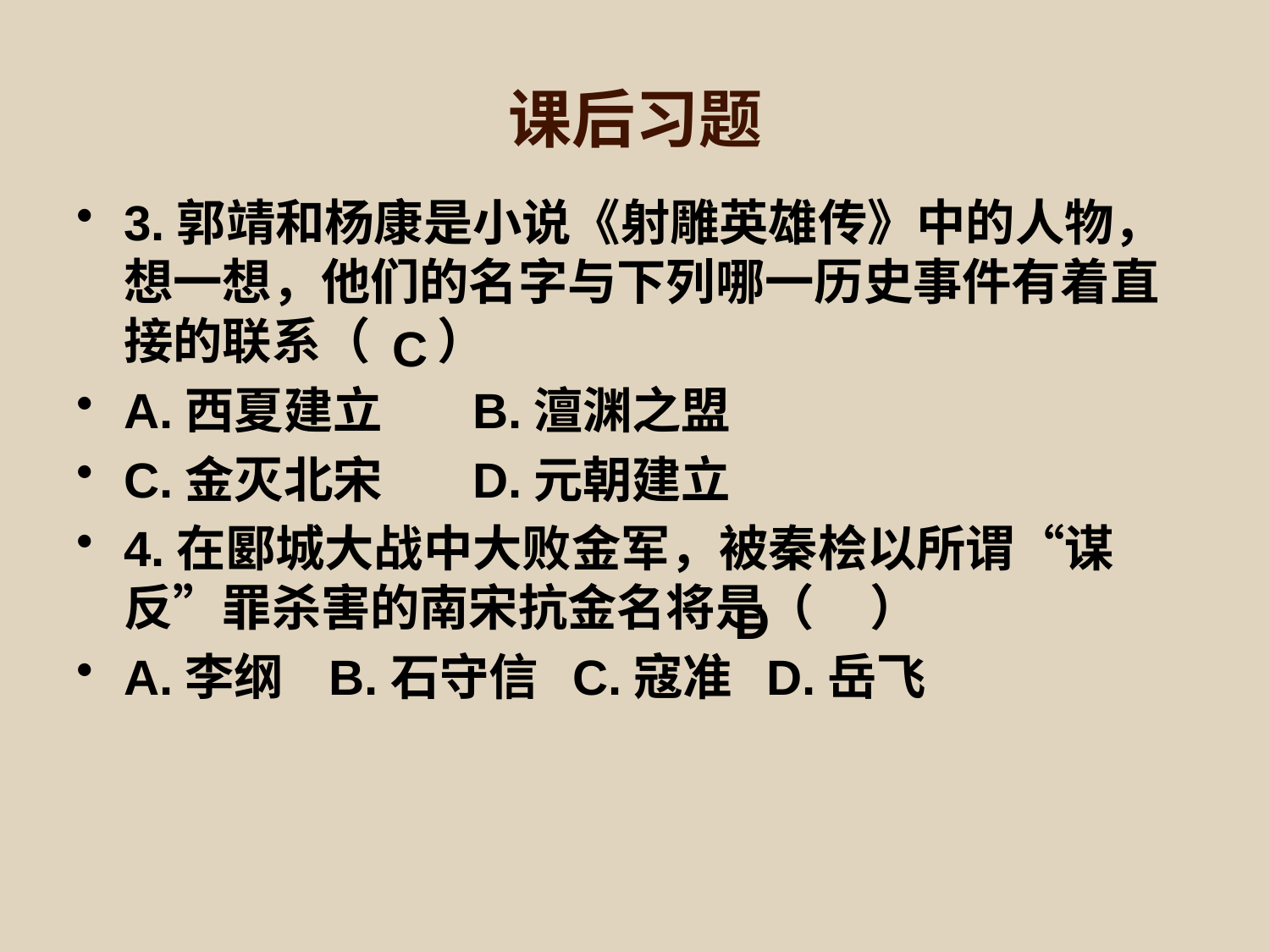

# 课后习题
3.郭靖和杨康是小说《射雕英雄传》中的人物，想一想，他们的名字与下列哪一历史事件有着直接的联系（      ）
A.西夏建立       B.澶渊之盟
C.金灭北宋       D.元朝建立
4.在郾城大战中大败金军，被秦桧以所谓“谋反”罪杀害的南宋抗金名将是（     ）
A.李纲   B.石守信  C.寇准  D.岳飞
C
D